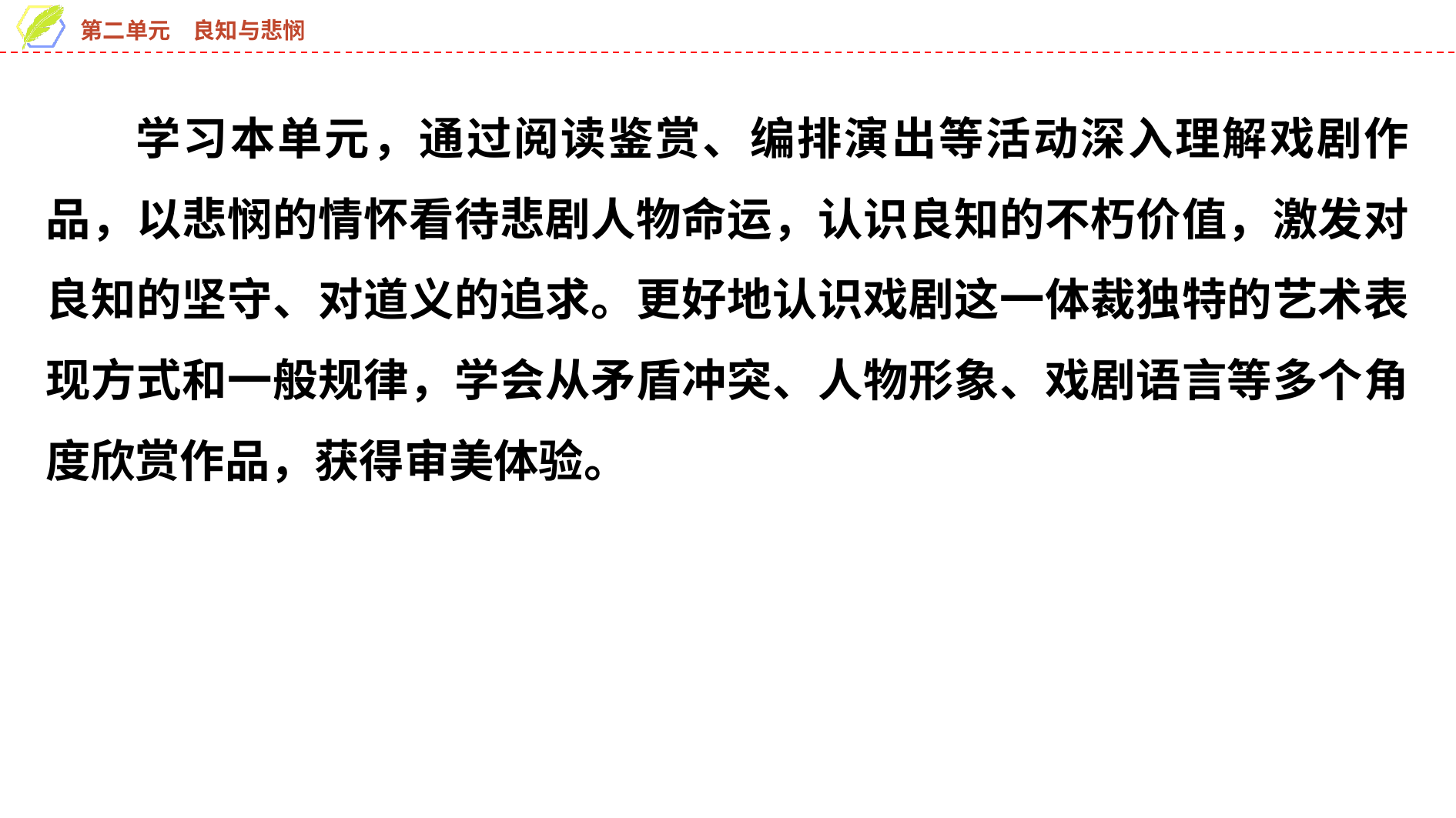

学习本单元，通过阅读鉴赏、编排演出等活动深入理解戏剧作品，以悲悯的情怀看待悲剧人物命运，认识良知的不朽价值，激发对良知的坚守、对道义的追求。更好地认识戏剧这一体裁独特的艺术表现方式和一般规律，学会从矛盾冲突、人物形象、戏剧语言等多个角度欣赏作品，获得审美体验。